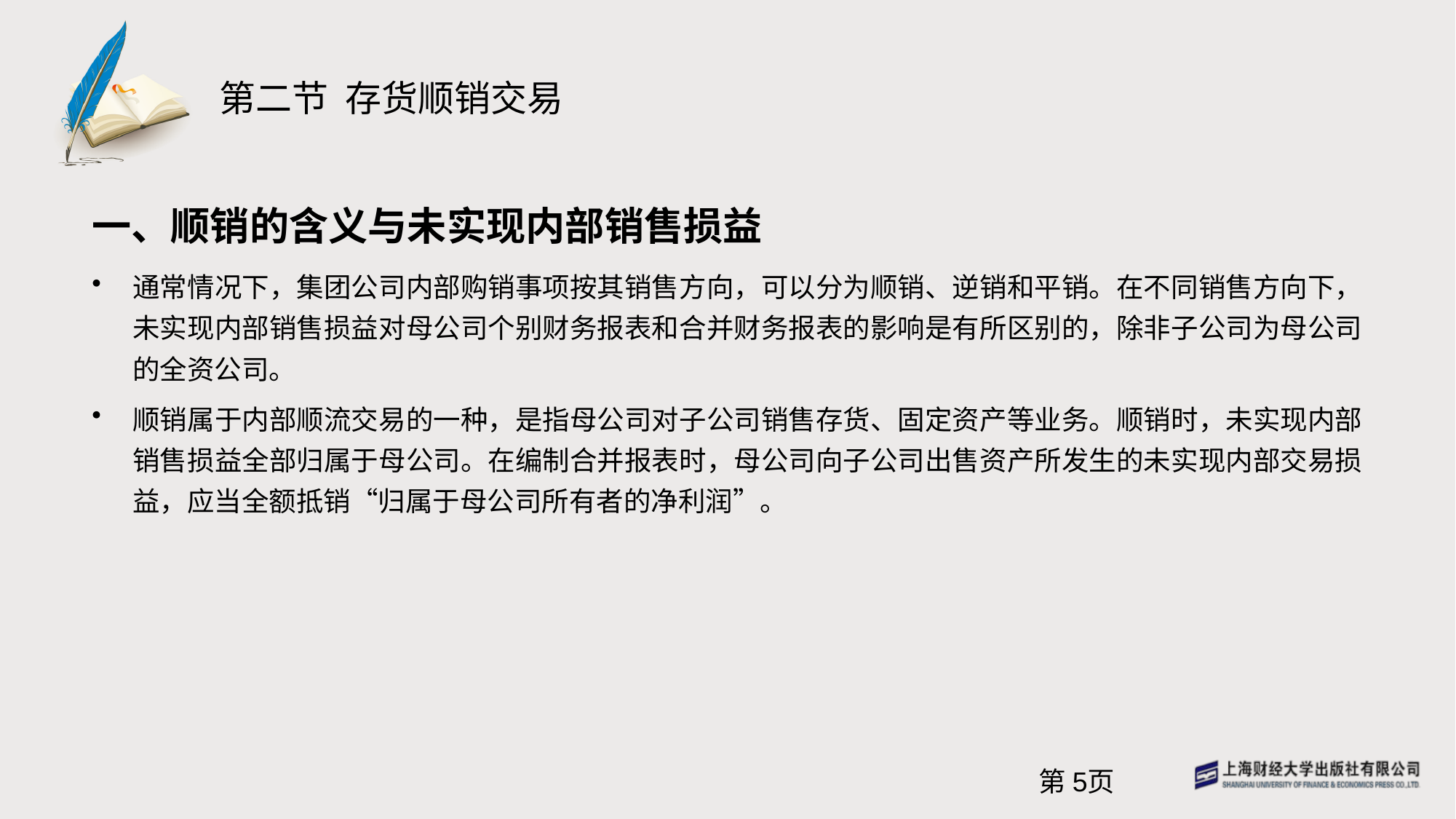

# 第二节  存货顺销交易
一、顺销的含义与未实现内部销售损益
通常情况下，集团公司内部购销事项按其销售方向，可以分为顺销、逆销和平销。在不同销售方向下，未实现内部销售损益对母公司个别财务报表和合并财务报表的影响是有所区别的，除非子公司为母公司的全资公司。
顺销属于内部顺流交易的一种，是指母公司对子公司销售存货、固定资产等业务。顺销时，未实现内部销售损益全部归属于母公司。在编制合并报表时，母公司向子公司出售资产所发生的未实现内部交易损益，应当全额抵销“归属于母公司所有者的净利润”。

5